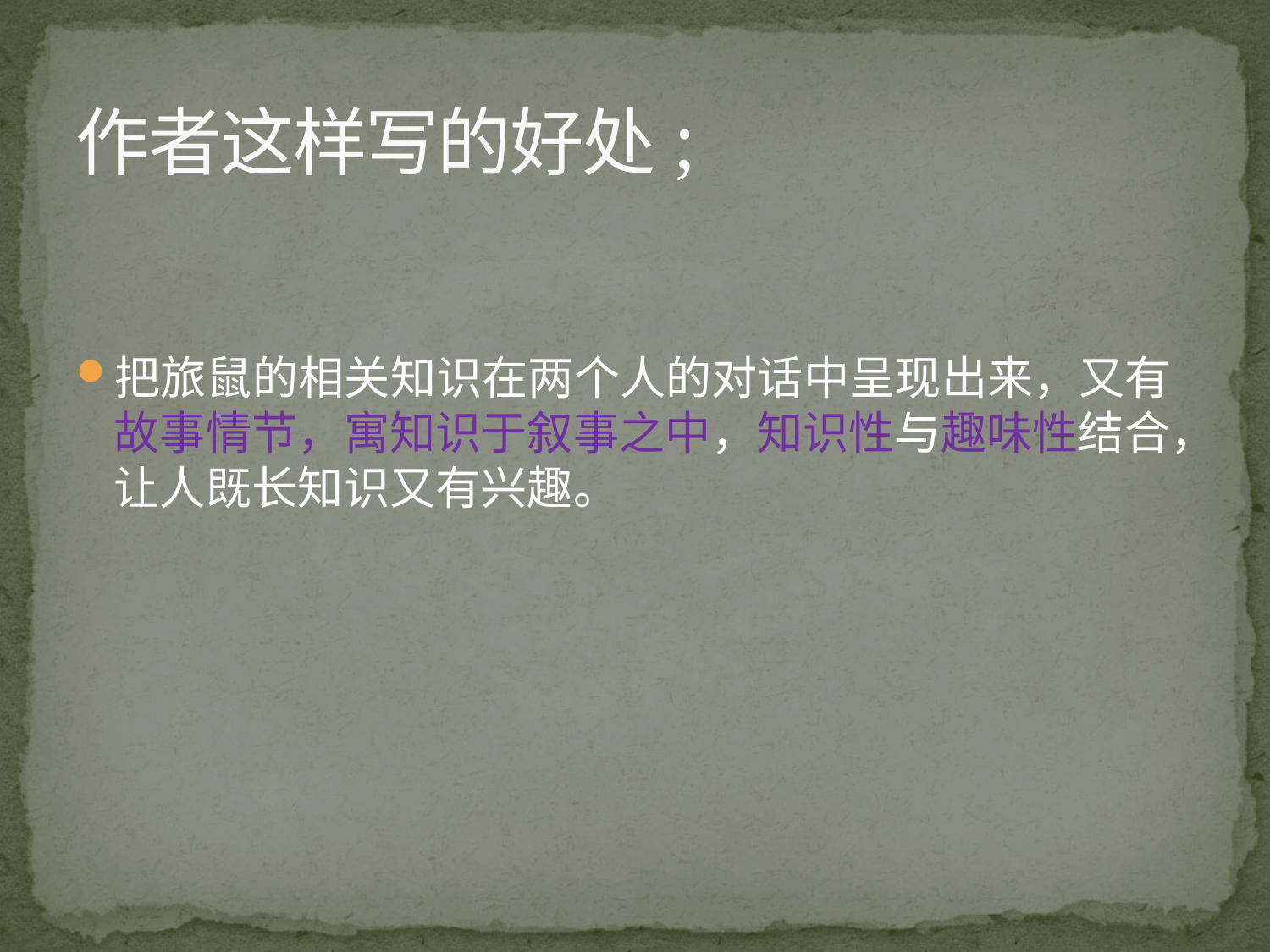

# 作者这样写的好处;

把旅鼠的相关知识在两个人的对话中呈现出来，又有故事情节，寓知识于叙事之中，知识性与趣味性结合，让人既长知识又有兴趣。